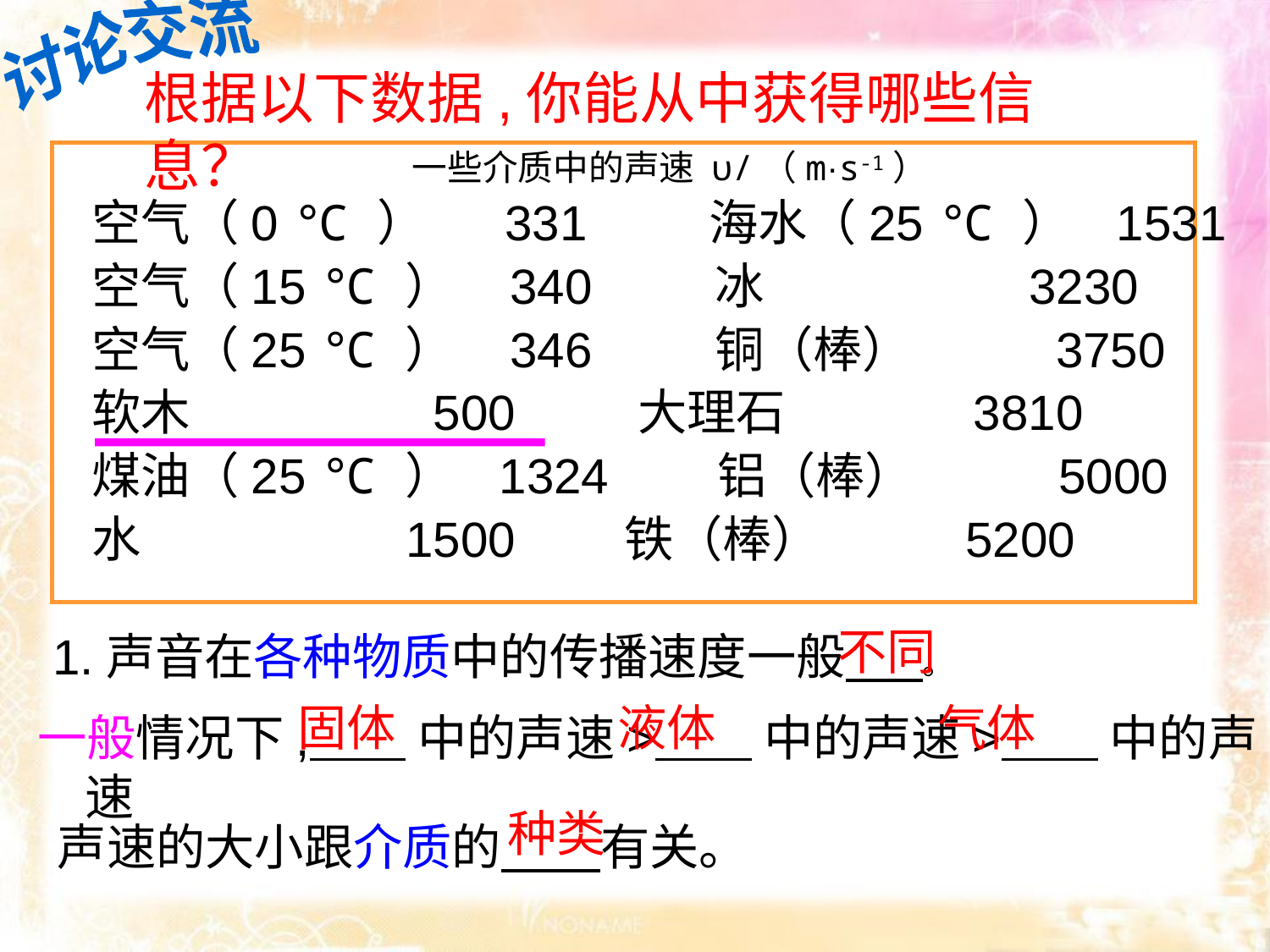

讨论交流
根据以下数据,你能从中获得哪些信息？

一些介质中的声速 υ/（m·s-1）
  空气（0 ℃ ）      331        海水（25 ℃ ）   1531
  空气（15 ℃ ）    340        冰                       3230
  空气（25 ℃ ）    346        铜（棒）            3750
  软木                     500        大理石                3810
  煤油（25 ℃ ）   1324       铝（棒）            5000
  水                       1500       铁（棒）            5200

不同
1.声音在各种物质中的传播速度一般       。
固体
液体
气体
一般情况下,       中的声速>       中的声速>       中的声速
种类
声速的大小跟介质的         有关。